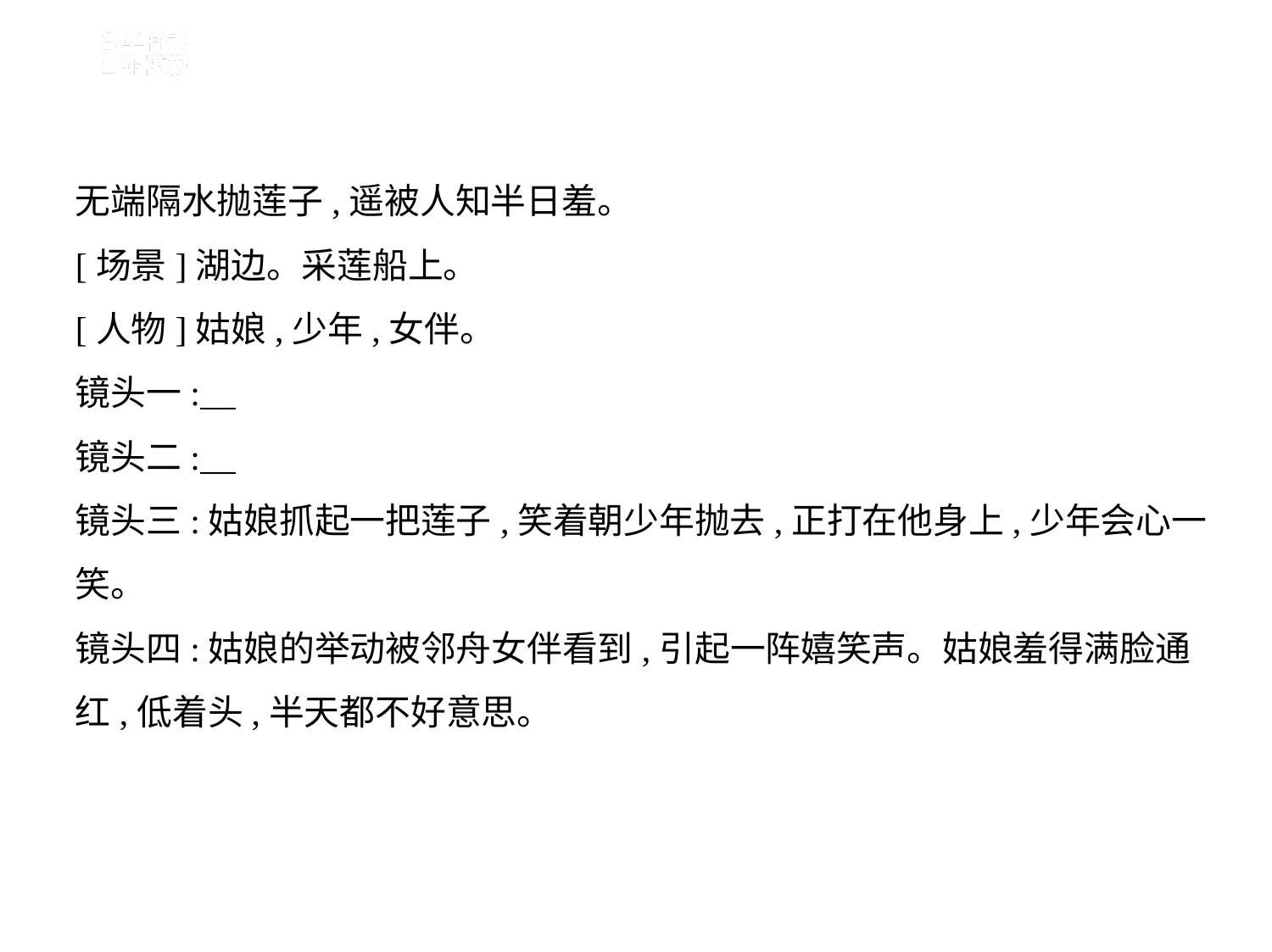

无端隔水抛莲子,遥被人知半日羞。
[场景]湖边。采莲船上。
[人物]姑娘,少年,女伴。
镜头一:
镜头二:
镜头三:姑娘抓起一把莲子,笑着朝少年抛去,正打在他身上,少年会心一
笑。
镜头四:姑娘的举动被邻舟女伴看到,引起一阵嬉笑声。姑娘羞得满脸通
红,低着头,半天都不好意思。